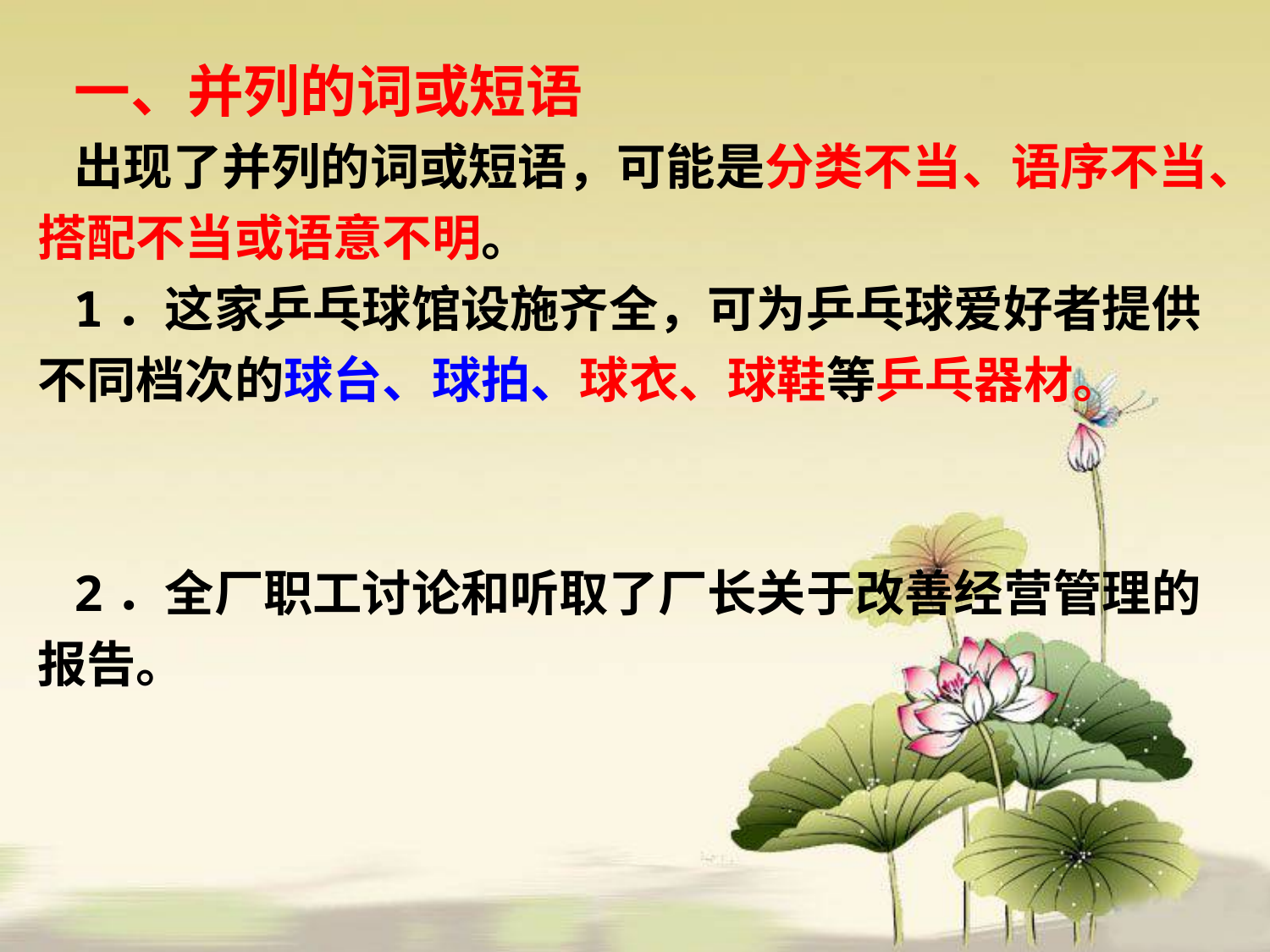

一、并列的词或短语
出现了并列的词或短语，可能是分类不当、语序不当、搭配不当或语意不明。
1．这家乒乓球馆设施齐全，可为乒乓球爱好者提供不同档次的球台、球拍、球衣、球鞋等乒乓器材。

2．全厂职工讨论和听取了厂长关于改善经营管理的报告。